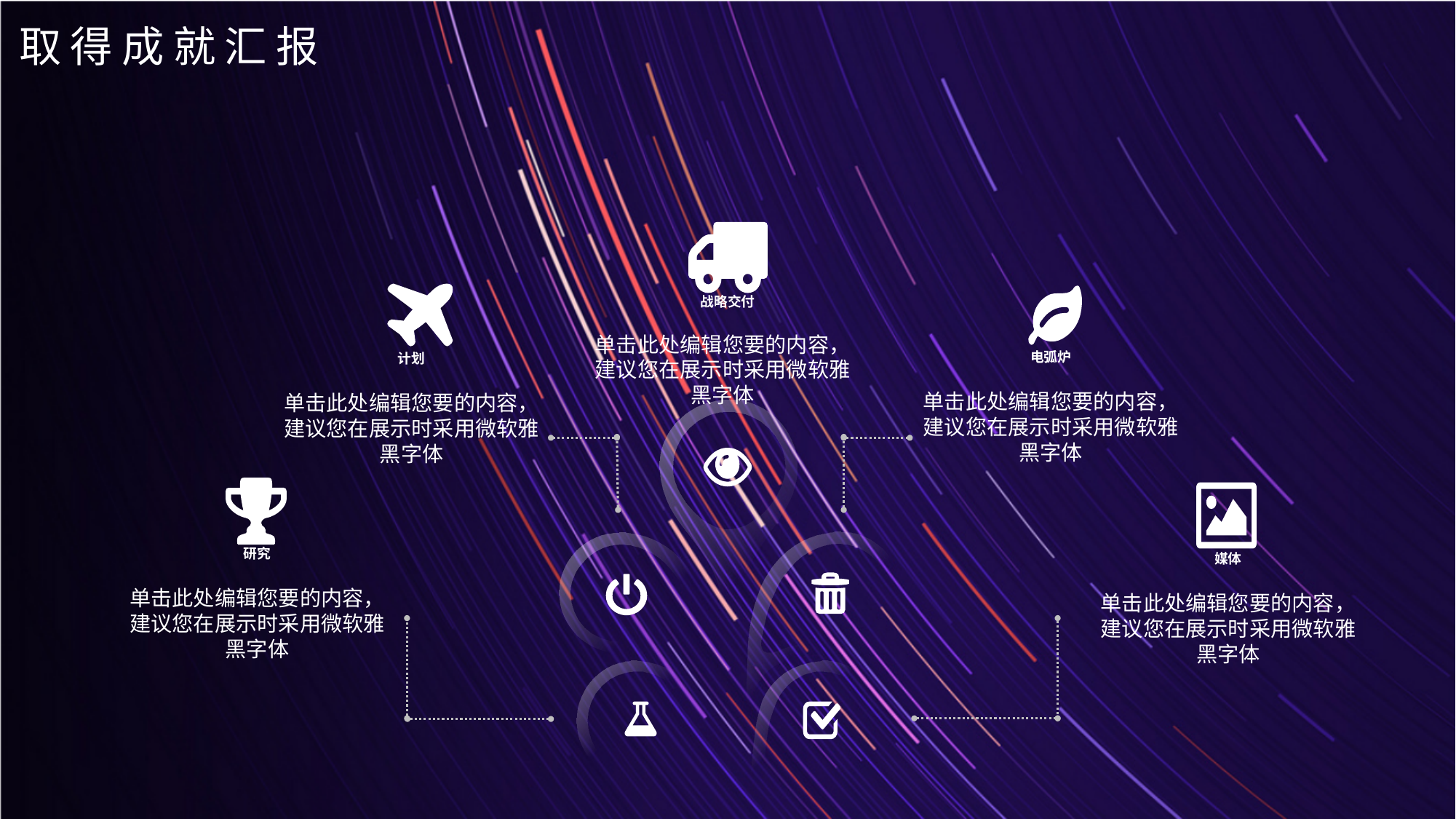

取得成就汇报

战略交付
单击此处编辑您要的内容，建议您在展示时采用微软雅黑字体
电弧炉
计划
单击此处编辑您要的内容，建议您在展示时采用微软雅黑字体
单击此处编辑您要的内容，建议您在展示时采用微软雅黑字体

研究
媒体

单击此处编辑您要的内容，建议您在展示时采用微软雅黑字体
单击此处编辑您要的内容，建议您在展示时采用微软雅黑字体